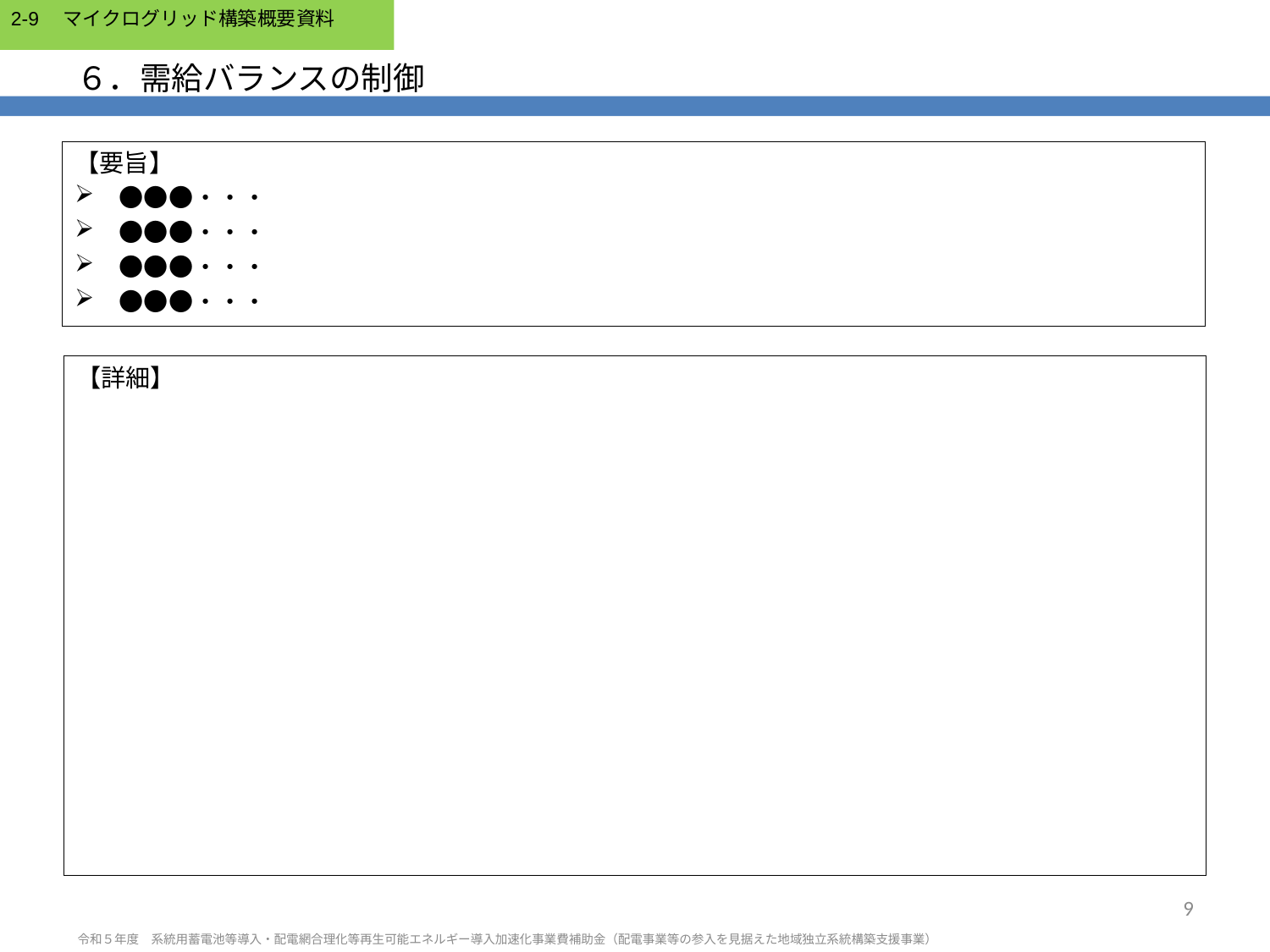

# ６．需給バランスの制御
【要旨】
　●●●・・・
　●●●・・・
　●●●・・・
　●●●・・・
【詳細】

9